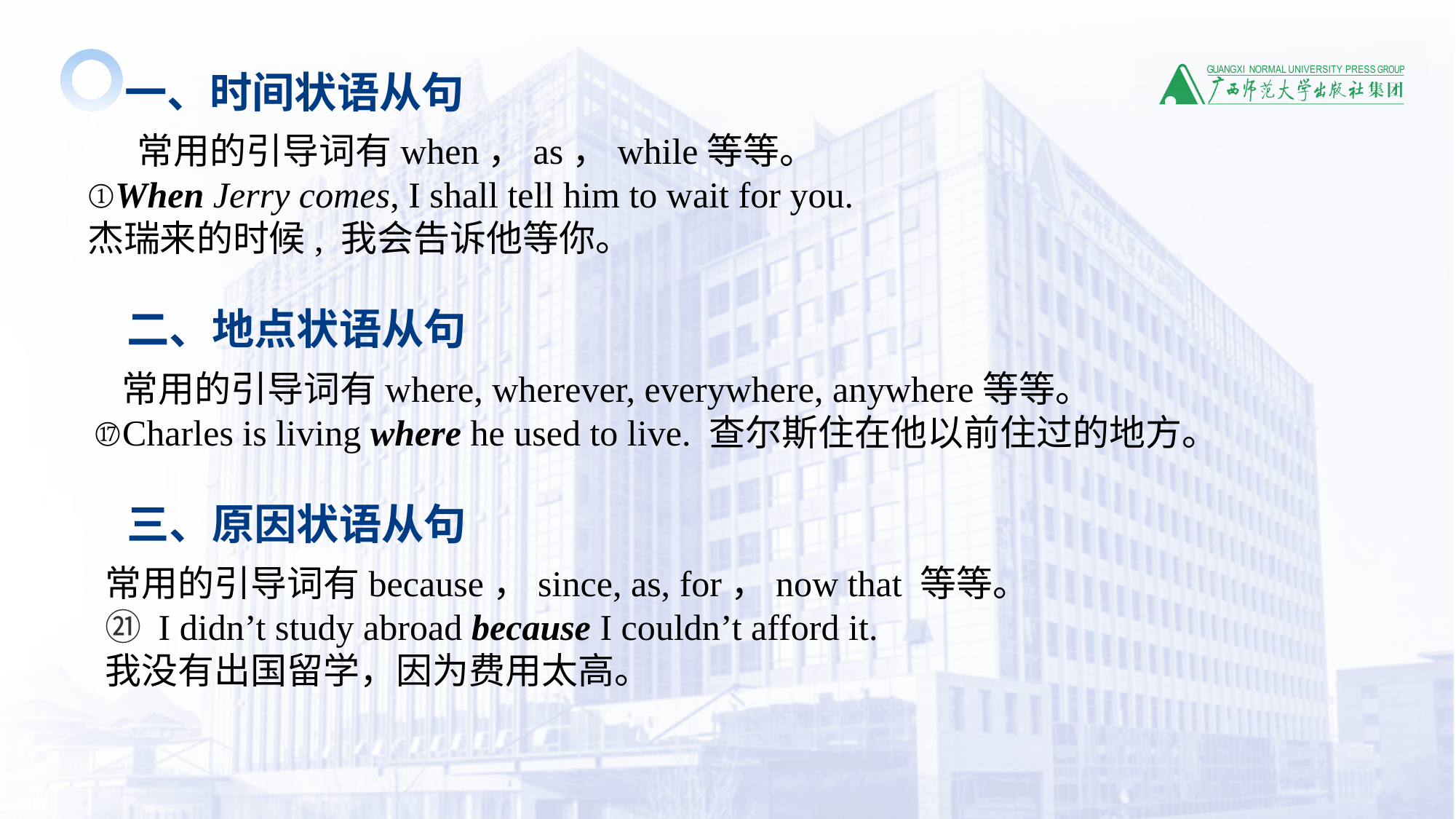

一、时间状语从句
     常用的引导词有when，as，while等等。
①When Jerry comes, I shall tell him to wait for you.
杰瑞来的时候, 我会告诉他等你。
 二、地点状语从句
          常用的引导词有where, wherever, everywhere, anywhere等等。
     ⑰Charles is living where he used to live. 查尔斯住在他以前住过的地方。
 三、原因状语从句
        常用的引导词有because，since, as, for，now that 等等。
        ㉑ I didn’t study abroad because I couldn’t afford it.
        我没有出国留学，因为费用太高。